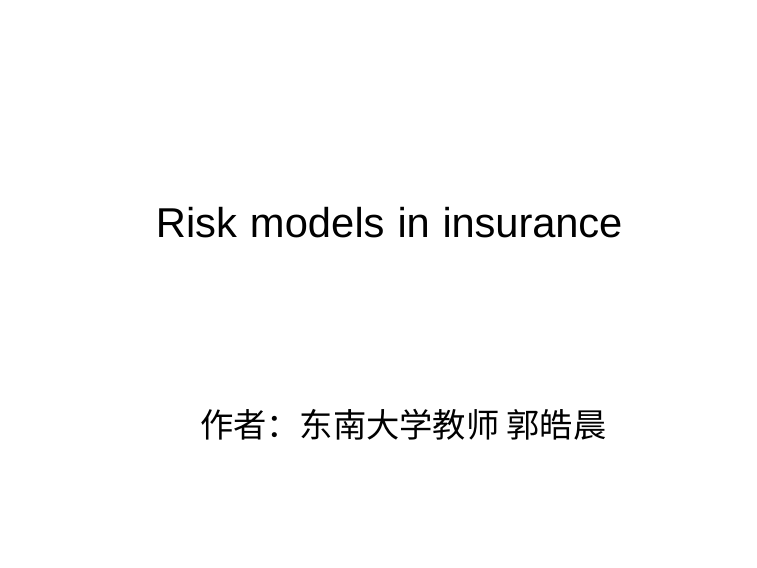

# Risk models in insurance
作者：东南大学教师 郭皓晨